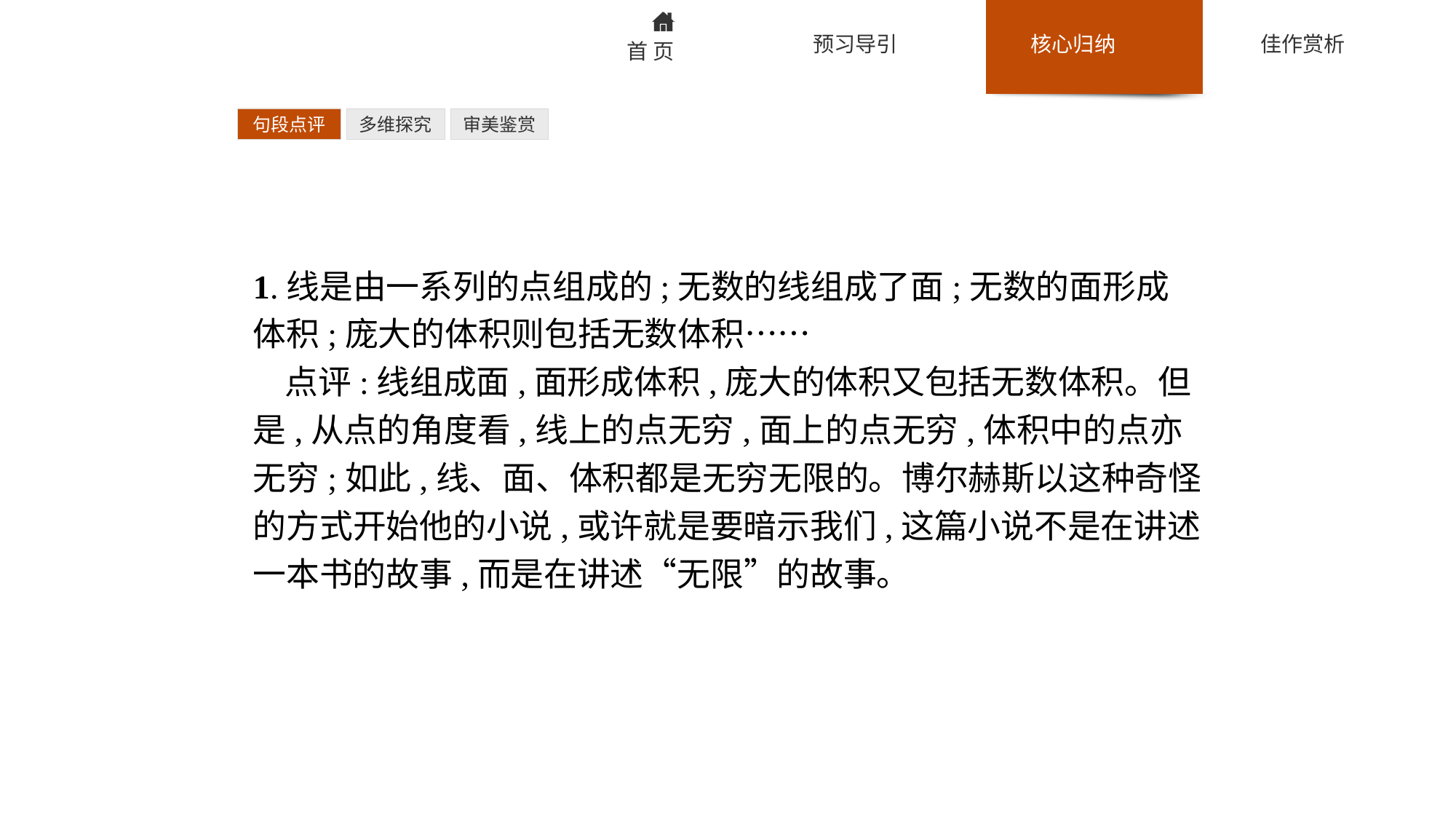

句段点评
多维探究
审美鉴赏
1.线是由一系列的点组成的;无数的线组成了面;无数的面形成体积;庞大的体积则包括无数体积……
点评:线组成面,面形成体积,庞大的体积又包括无数体积。但是,从点的角度看,线上的点无穷,面上的点无穷,体积中的点亦无穷;如此,线、面、体积都是无穷无限的。博尔赫斯以这种奇怪的方式开始他的小说,或许就是要暗示我们,这篇小说不是在讲述一本书的故事,而是在讲述“无限”的故事。